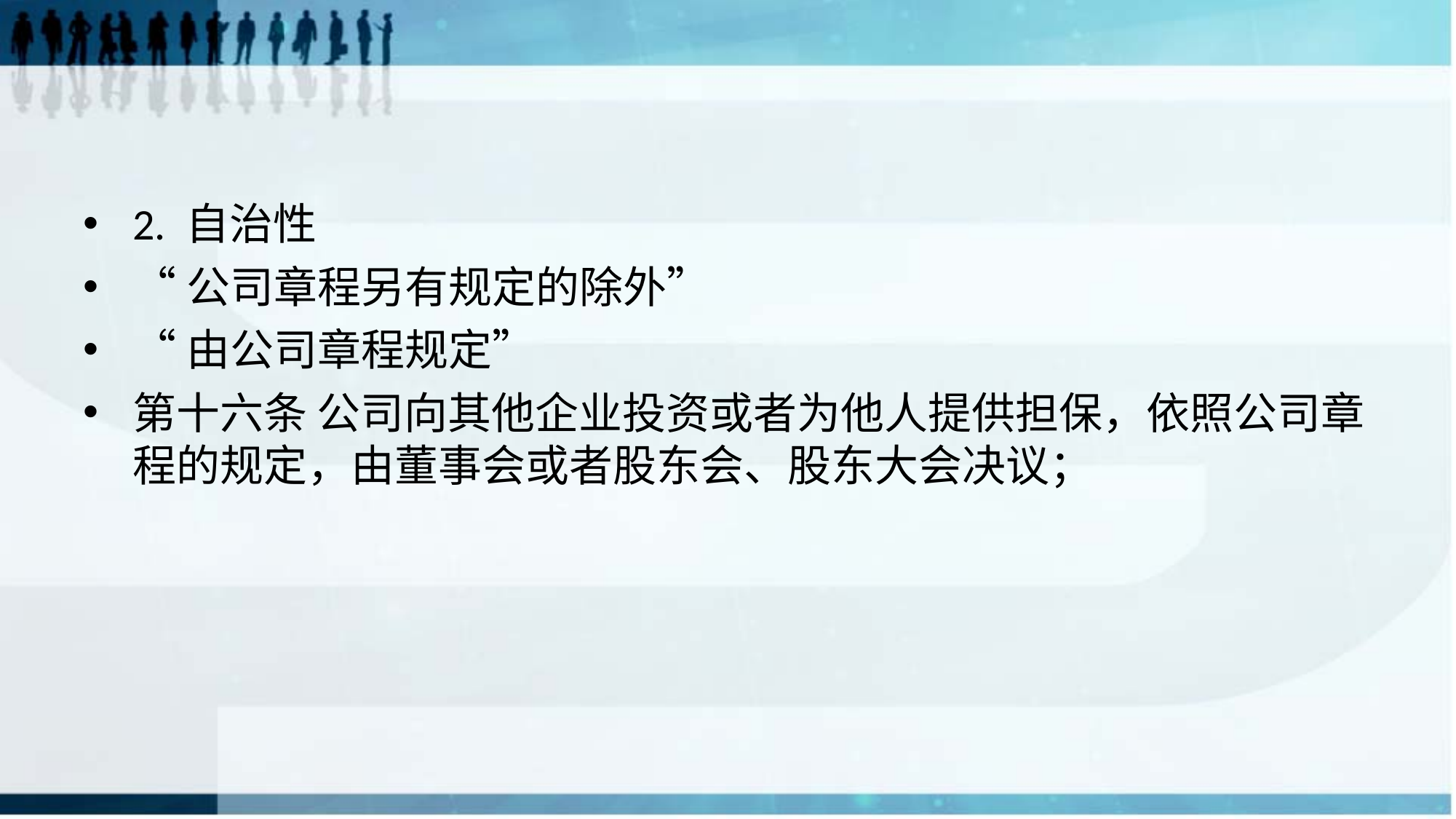

#
2. 自治性
“公司章程另有规定的除外”
“由公司章程规定”
第十六条 公司向其他企业投资或者为他人提供担保，依照公司章程的规定，由董事会或者股东会、股东大会决议；